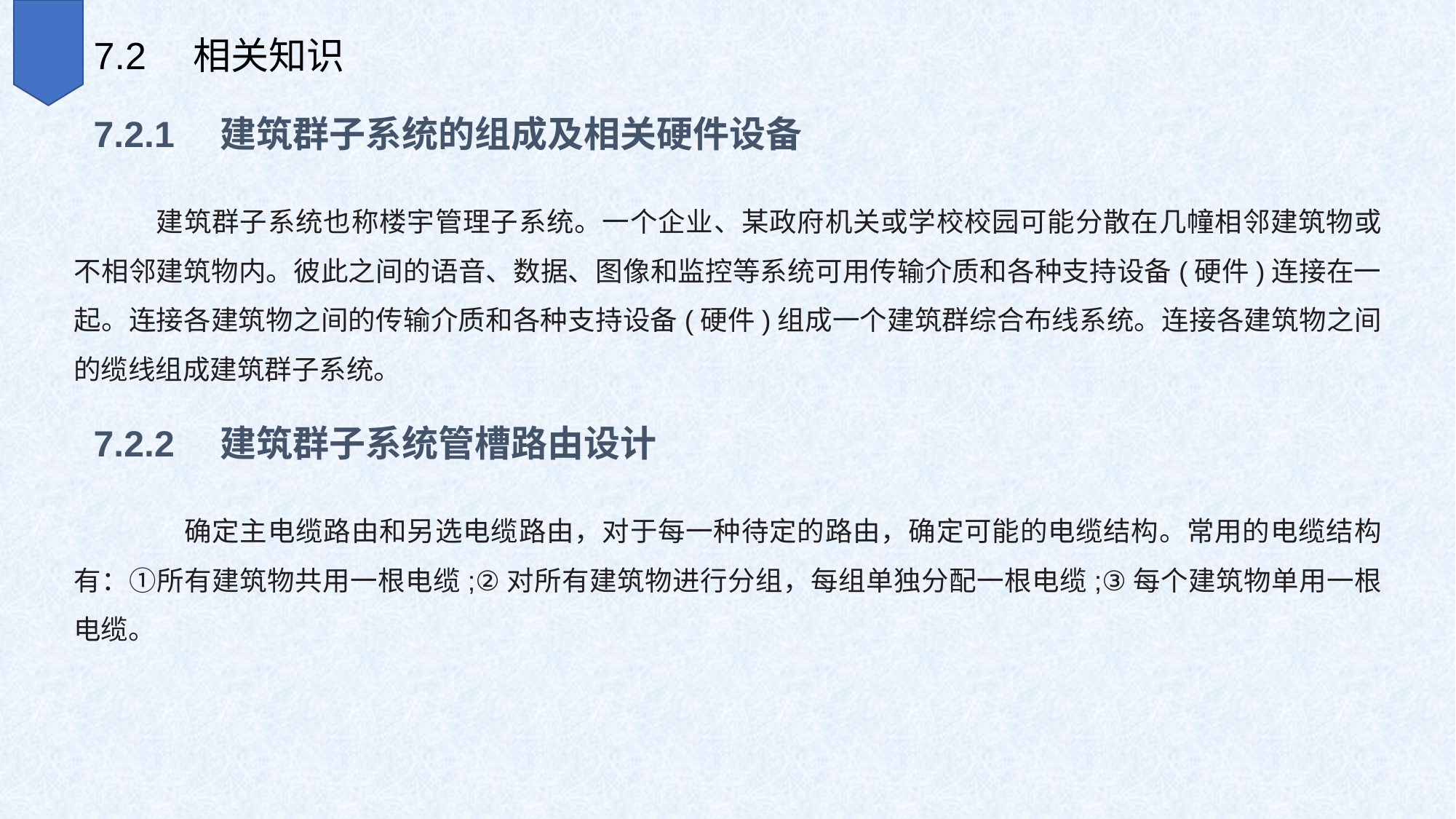

7.2　相关知识
7.2.1　建筑群子系统的组成及相关硬件设备
　建筑群子系统也称楼宇管理子系统。一个企业、某政府机关或学校校园可能分散在几幢相邻建筑物或不相邻建筑物内。彼此之间的语音、数据、图像和监控等系统可用传输介质和各种支持设备(硬件)连接在一起。连接各建筑物之间的传输介质和各种支持设备(硬件)组成一个建筑群综合布线系统。连接各建筑物之间的缆线组成建筑群子系统。
7.2.2　建筑群子系统管槽路由设计
　　确定主电缆路由和另选电缆路由，对于每一种待定的路由，确定可能的电缆结构。常用的电缆结构有：①所有建筑物共用一根电缆;②对所有建筑物进行分组，每组单独分配一根电缆;③每个建筑物单用一根电缆。